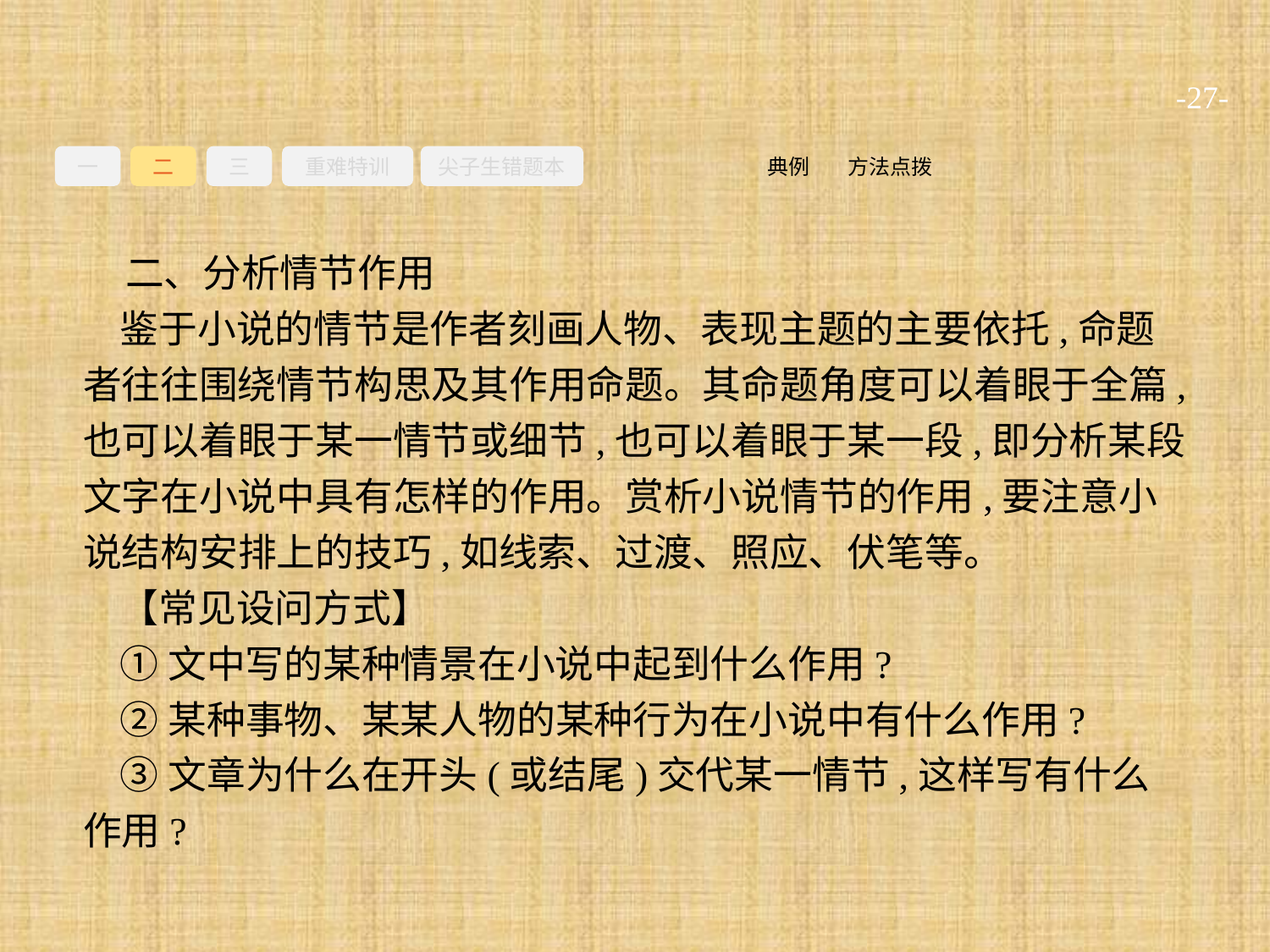

-27-
一
二
三
重难特训
尖子生错题本
方法点拨
典例
二、分析情节作用
鉴于小说的情节是作者刻画人物、表现主题的主要依托,命题者往往围绕情节构思及其作用命题。其命题角度可以着眼于全篇,也可以着眼于某一情节或细节,也可以着眼于某一段,即分析某段文字在小说中具有怎样的作用。赏析小说情节的作用,要注意小说结构安排上的技巧,如线索、过渡、照应、伏笔等。
【常见设问方式】
①文中写的某种情景在小说中起到什么作用?
②某种事物、某某人物的某种行为在小说中有什么作用?
③文章为什么在开头(或结尾)交代某一情节,这样写有什么作用?